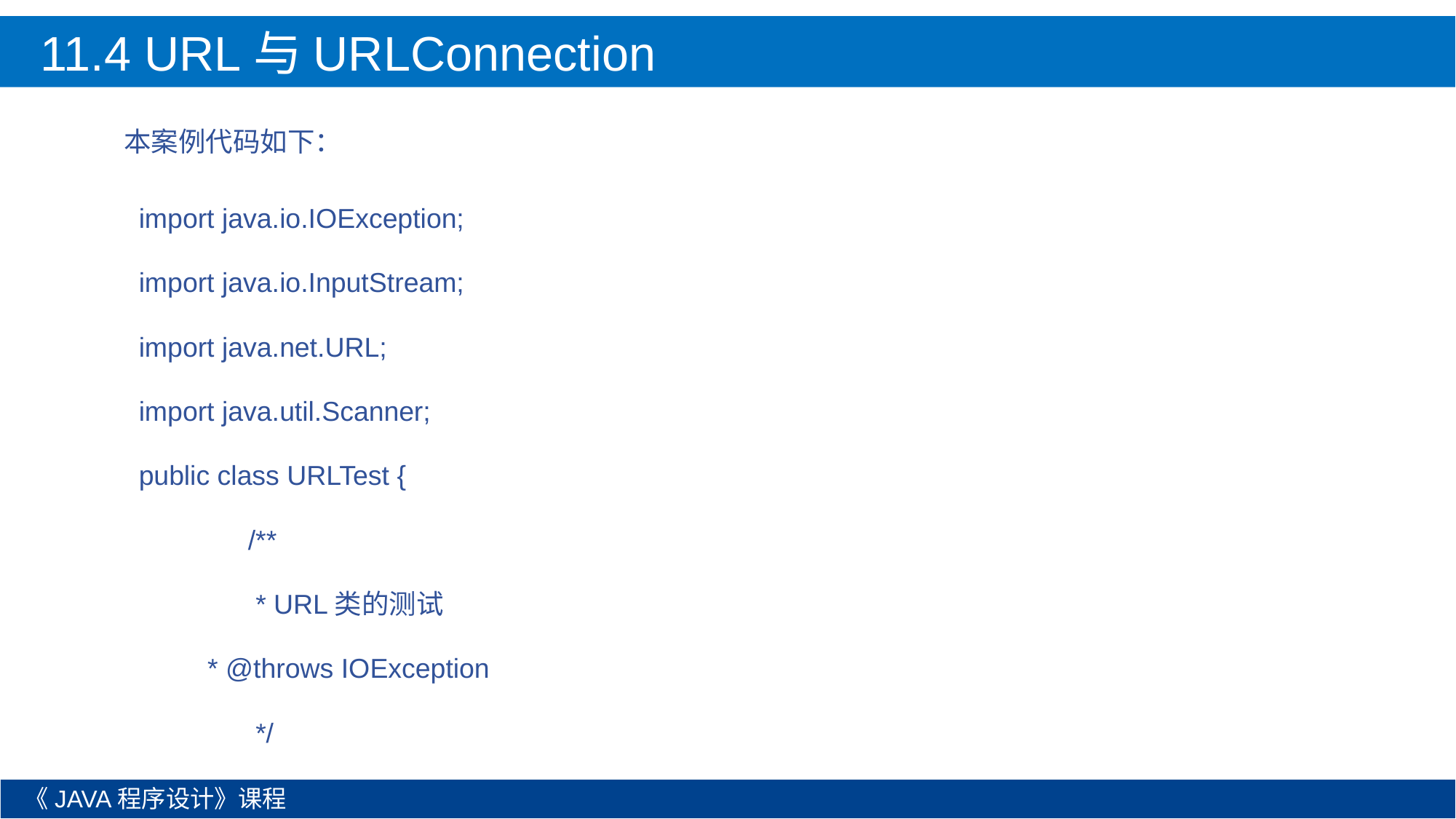

11.4 URL与URLConnection
本案例代码如下：
import java.io.IOException;
import java.io.InputStream;
import java.net.URL;
import java.util.Scanner;
public class URLTest {
	/**
	 * URL类的测试
         * @throws IOException
	 */
《JAVA程序设计》课程